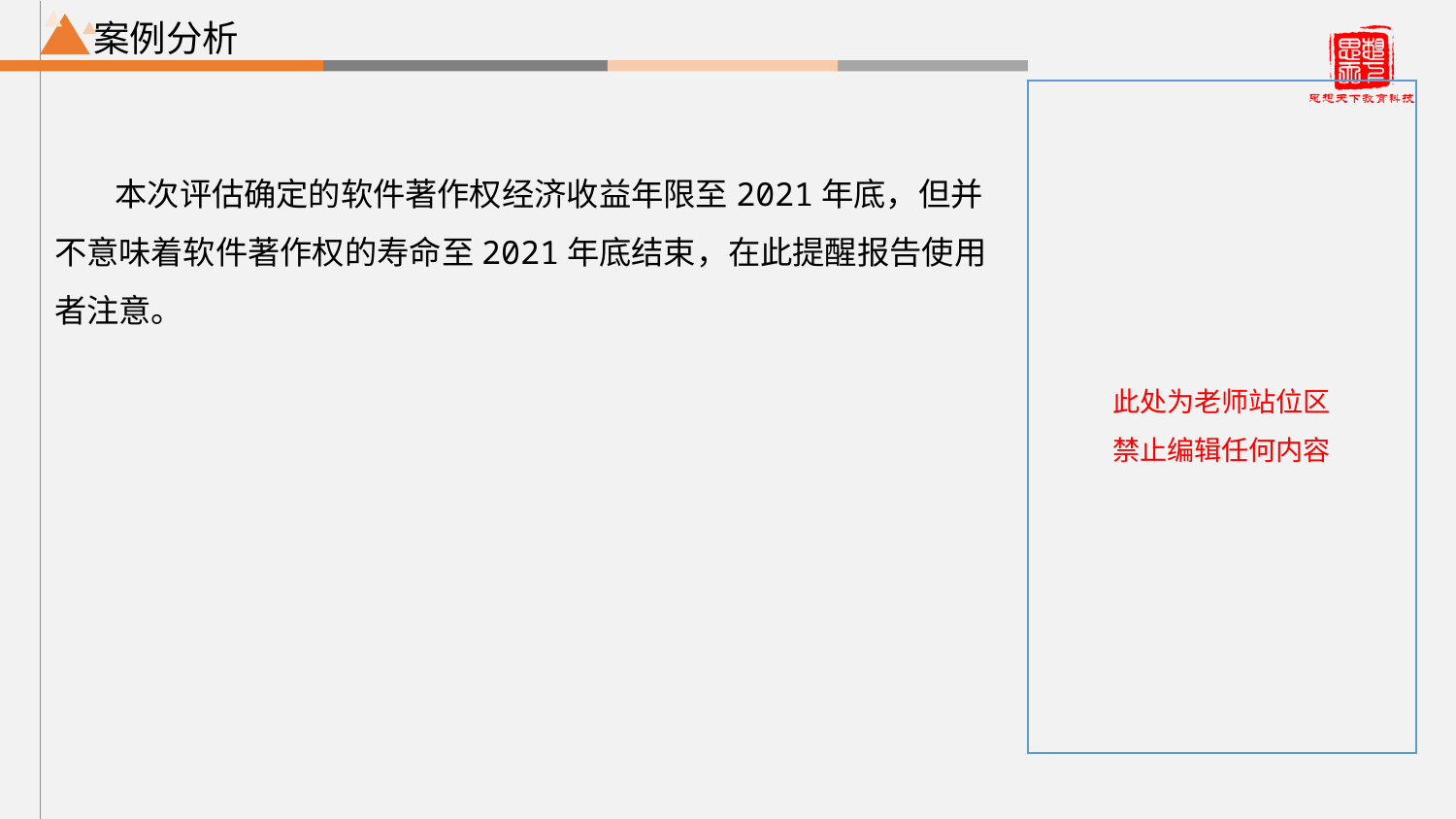

案例分析
本次评估确定的软件著作权经济收益年限至2021年底，但并不意味着软件著作权的寿命至2021年底结束，在此提醒报告使用者注意。

45